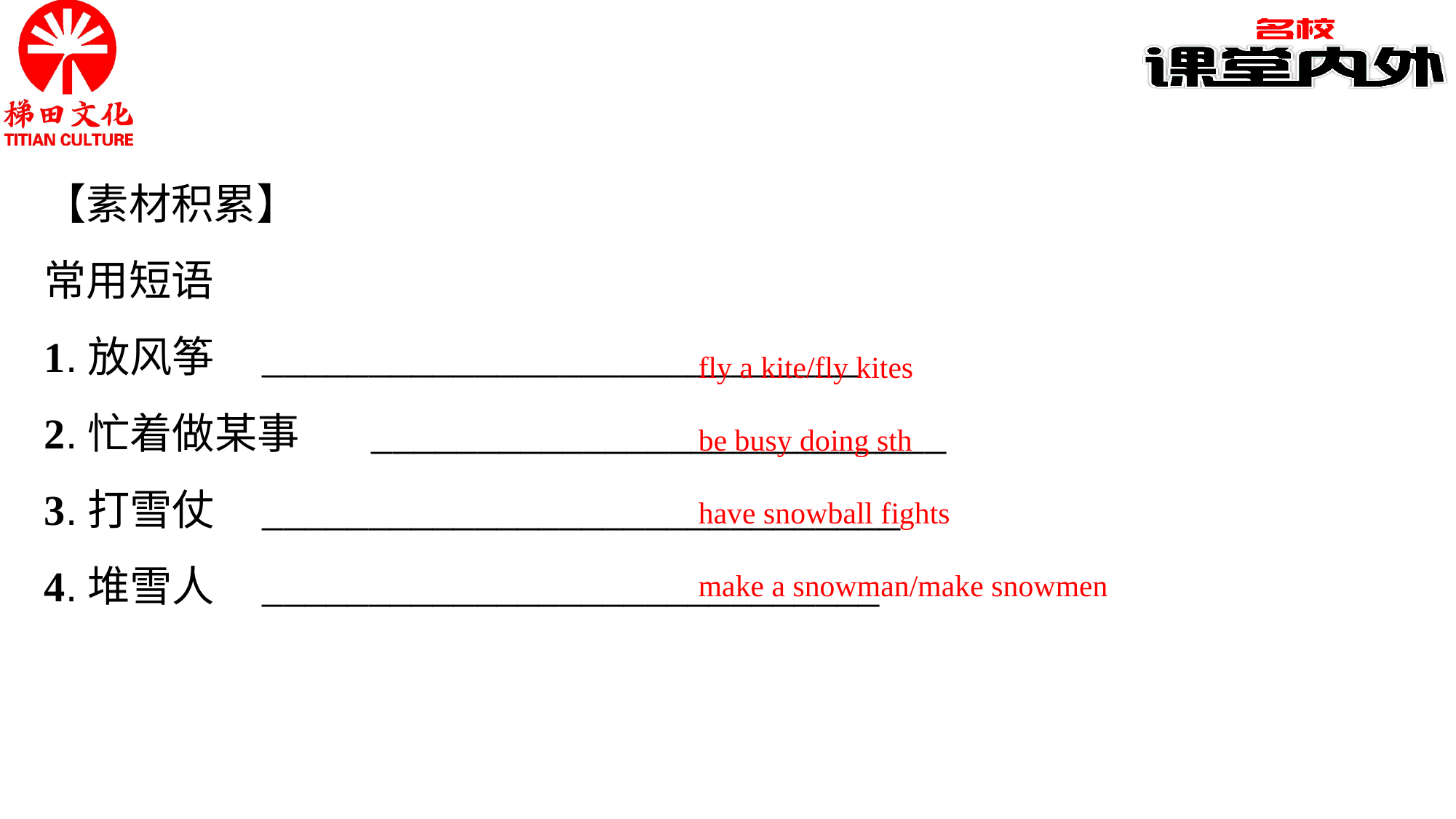

【素材积累】
常用短语
1.放风筝	____________________________
2.忙着做某事	___________________________
3.打雪仗	______________________________
4.堆雪人	_____________________________
fly a kite/fly kites
be busy doing sth
have snowball fights
make a snowman/make snowmen